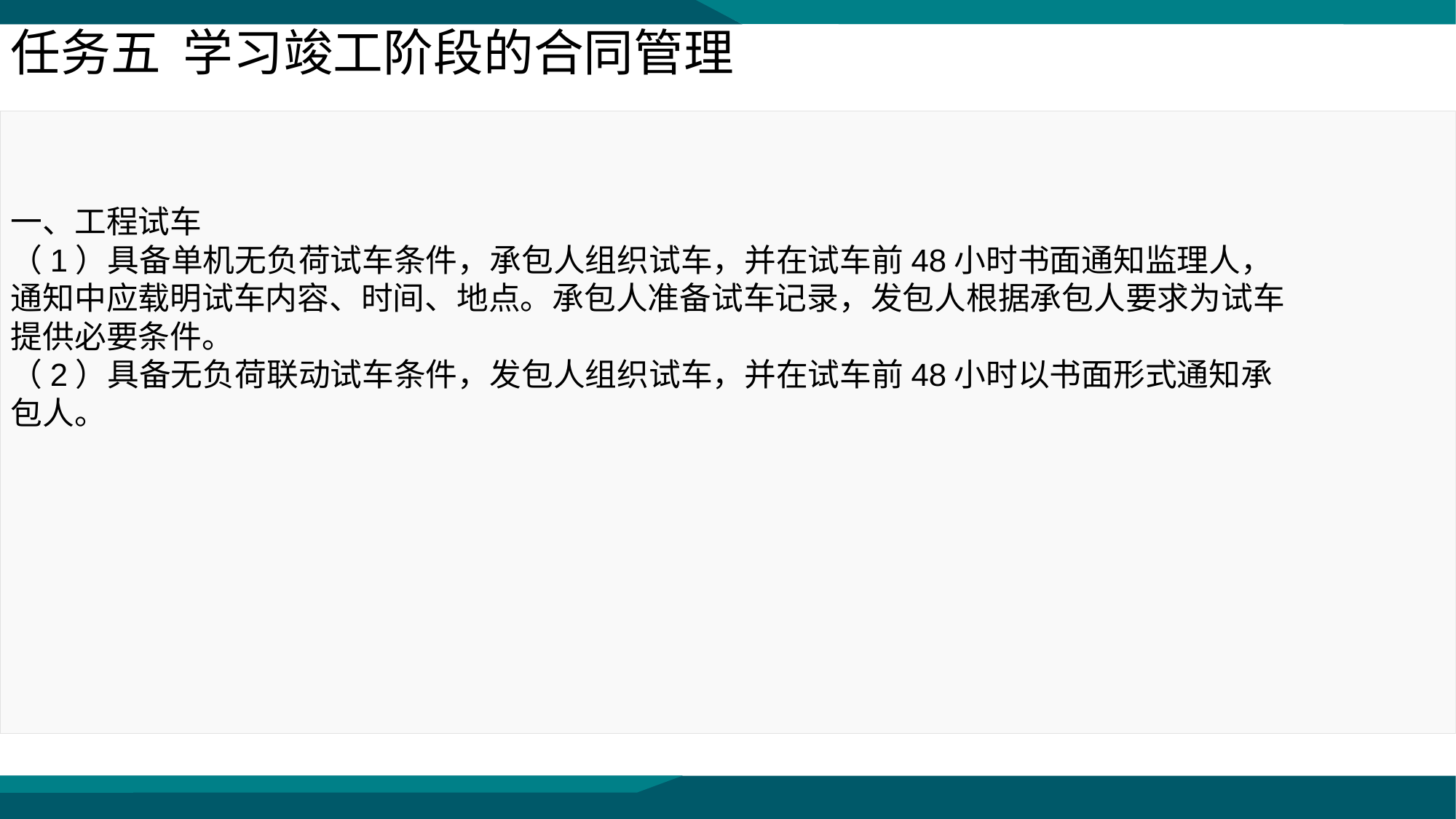

任务五  学习竣工阶段的合同管理
一、工程试车
（1）具备单机无负荷试车条件，承包人组织试车，并在试车前48小时书面通知监理人，通知中应载明试车内容、时间、地点。承包人准备试车记录，发包人根据承包人要求为试车提供必要条件。
（2）具备无负荷联动试车条件，发包人组织试车，并在试车前48小时以书面形式通知承包人。